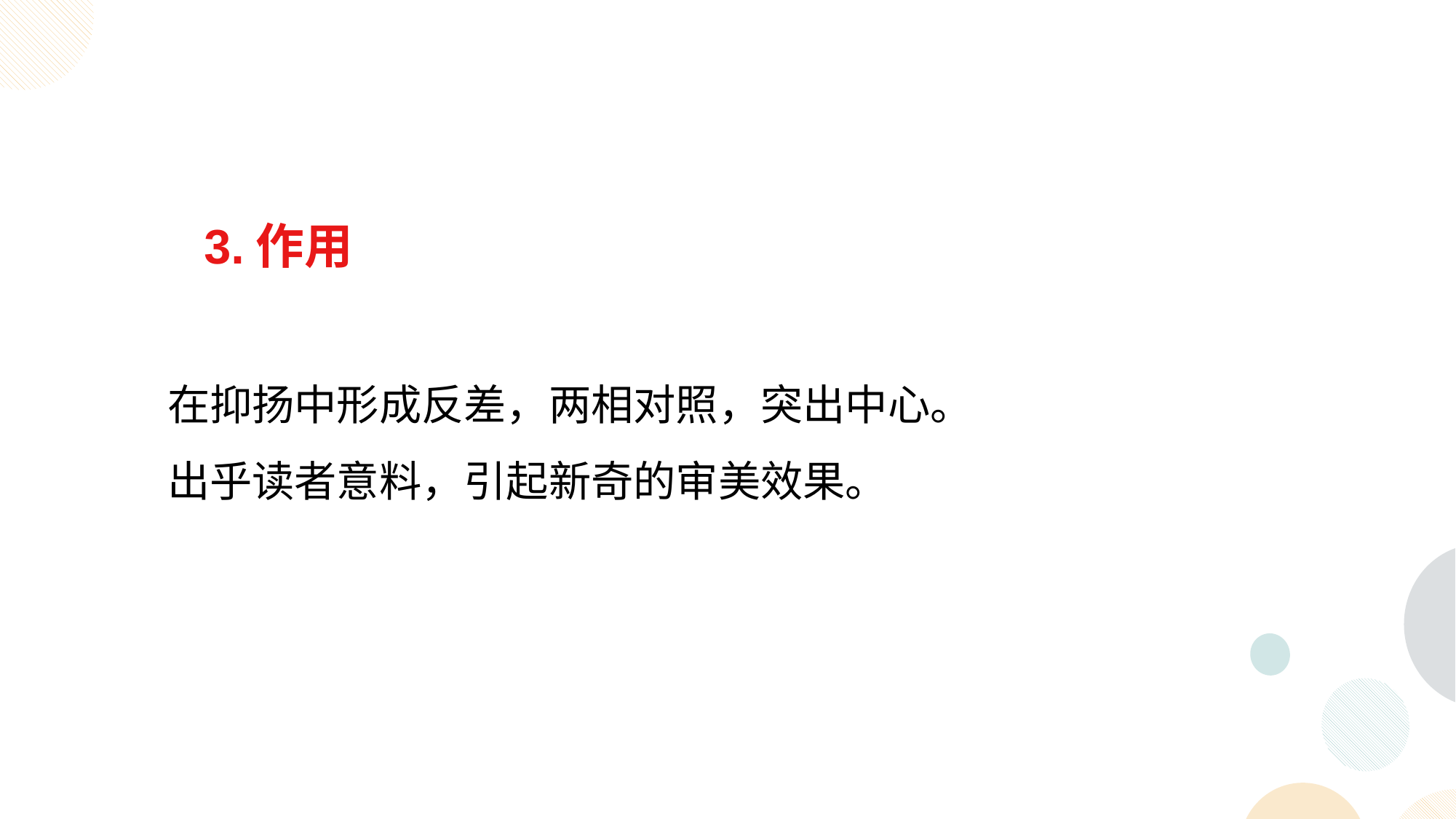

3.作用
    在抑扬中形成反差，两相对照，突出中心。
    出乎读者意料，引起新奇的审美效果。